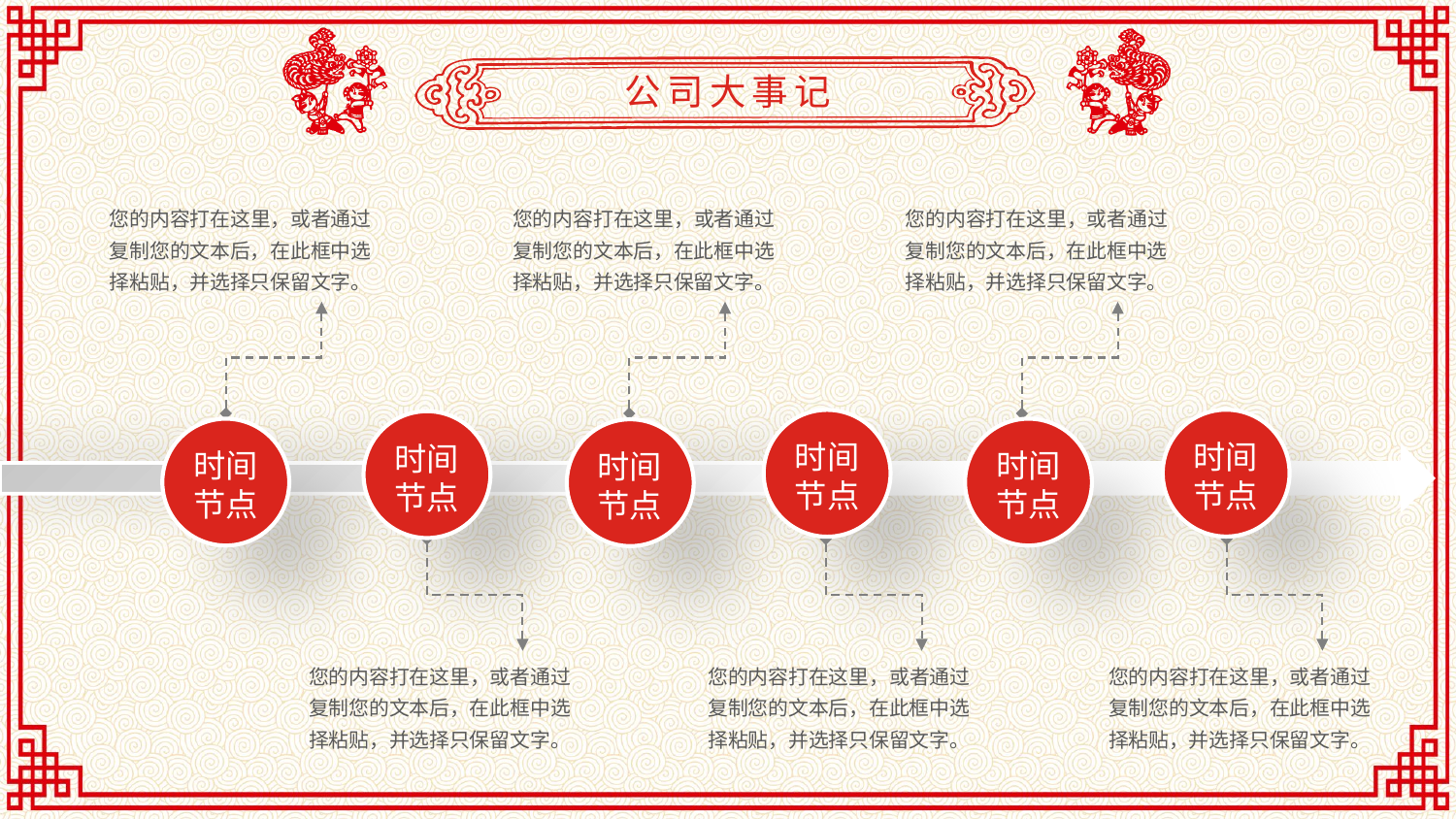

公司大事记
您的内容打在这里，或者通过复制您的文本后，在此框中选择粘贴，并选择只保留文字。
您的内容打在这里，或者通过复制您的文本后，在此框中选择粘贴，并选择只保留文字。
您的内容打在这里，或者通过复制您的文本后，在此框中选择粘贴，并选择只保留文字。

时间
节点
时间
节点
时间
节点
时间
节点
时间
节点
时间
节点

您的内容打在这里，或者通过复制您的文本后，在此框中选择粘贴，并选择只保留文字。
您的内容打在这里，或者通过复制您的文本后，在此框中选择粘贴，并选择只保留文字。
您的内容打在这里，或者通过复制您的文本后，在此框中选择粘贴，并选择只保留文字。